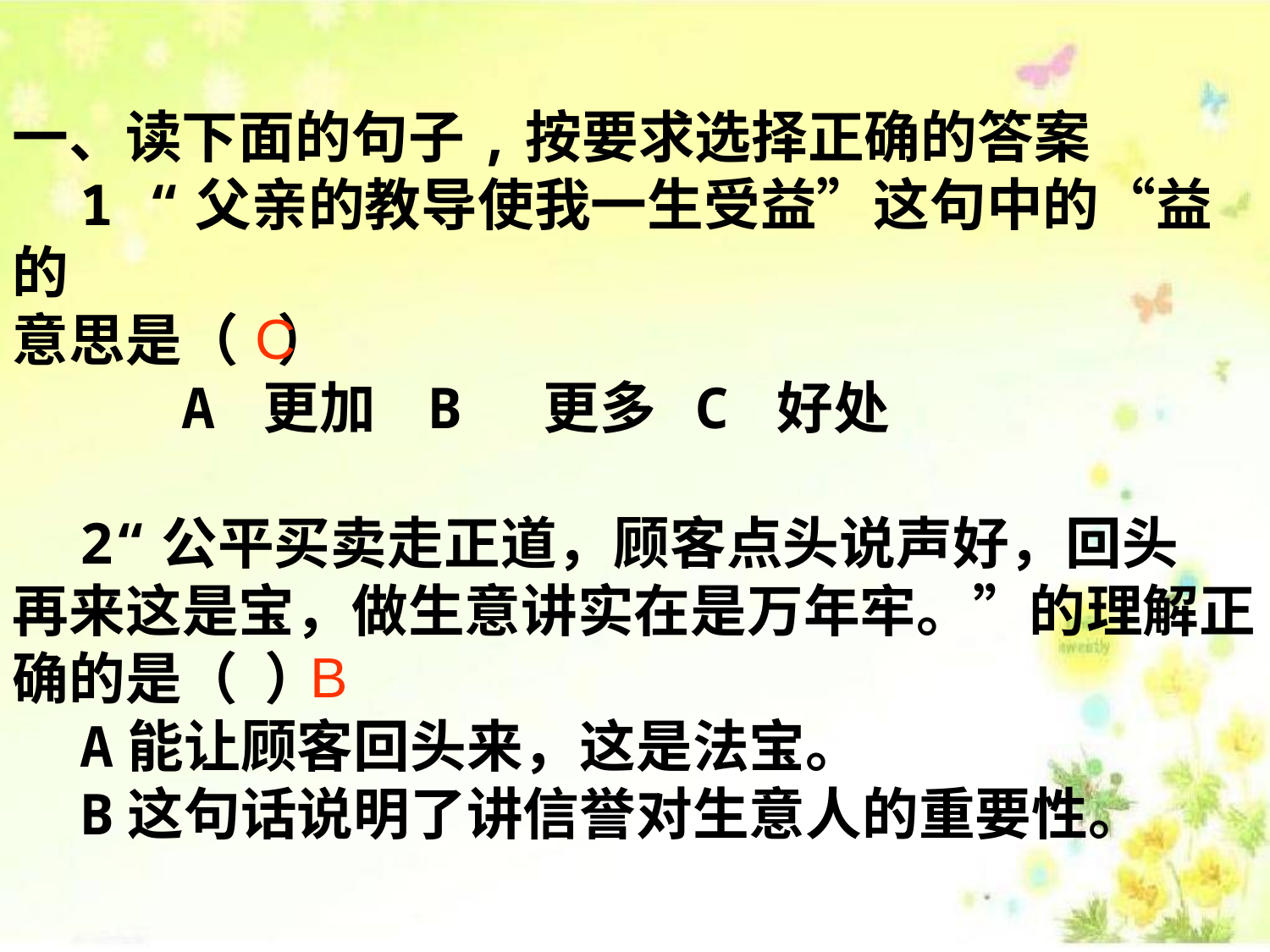

一、读下面的句子,按要求选择正确的答案
  1 “父亲的教导使我一生受益”这句中的“益的
意思是（   ）
     A 更加   B  更多  C 好处

  2“公平买卖走正道，顾客点头说声好，回头
再来这是宝，做生意讲实在是万年牢。”的理解正确的是（  ）
  A能让顾客回头来，这是法宝。
  B这句话说明了讲信誉对生意人的重要性。
C
 B